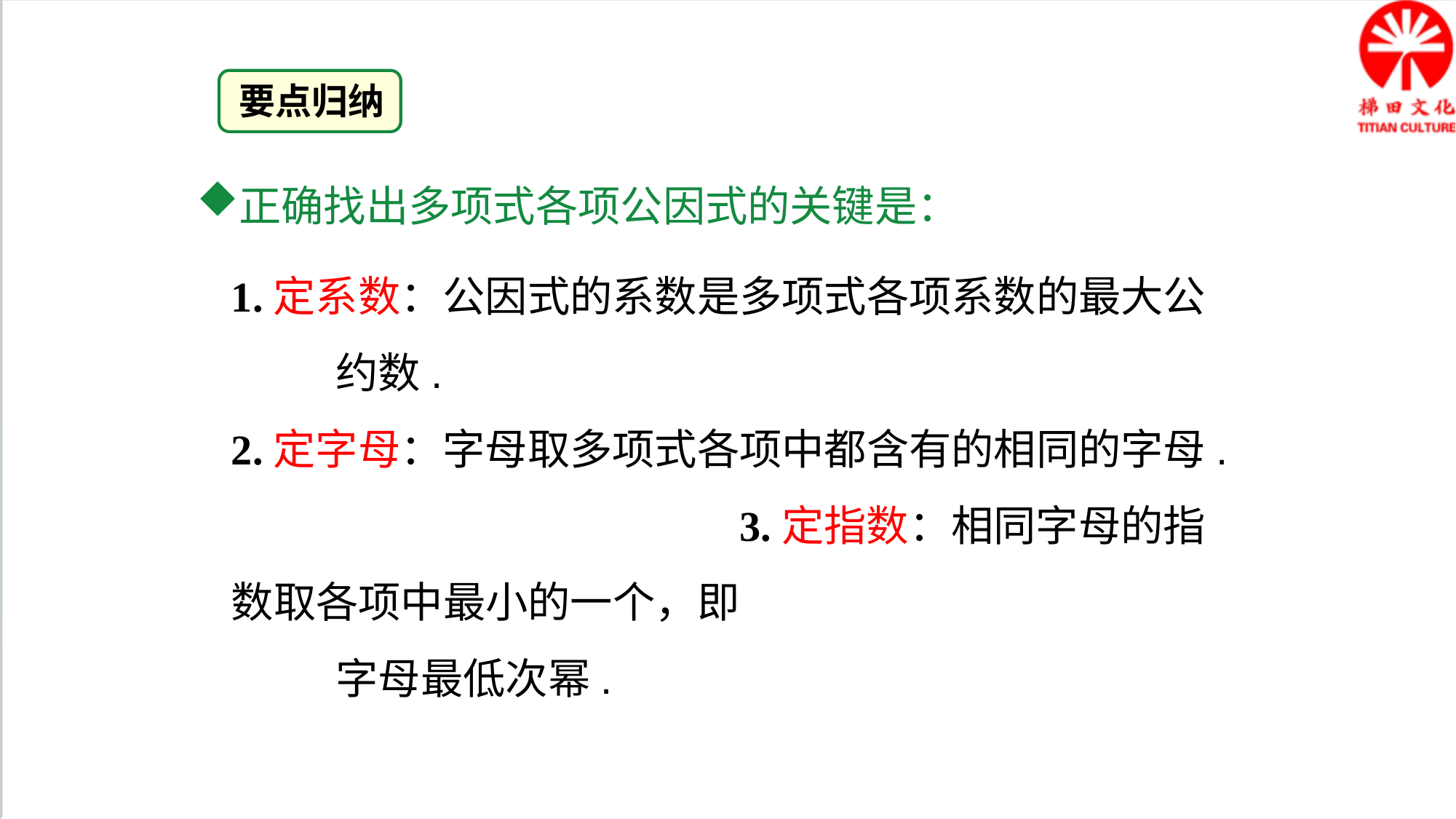

要点归纳
正确找出多项式各项公因式的关键是：
1.定系数：公因式的系数是多项式各项系数的最大公
          约数.
2.定字母：字母取多项式各项中都含有的相同的字母.                                            3.定指数：相同字母的指数取各项中最小的一个，即
          字母最低次幂.